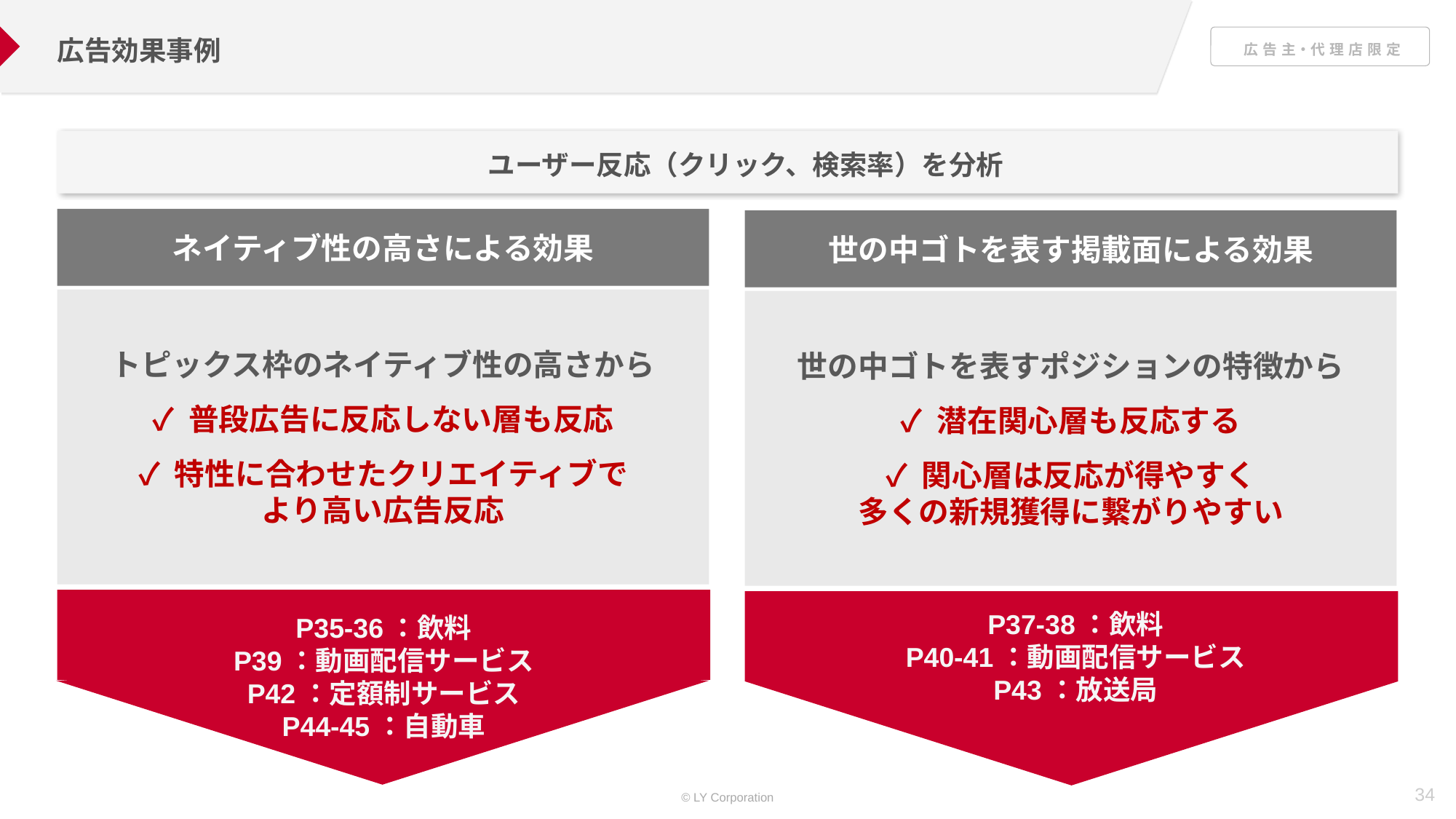

広告効果事例
ユーザー反応（クリック、検索率）を分析
ネイティブ性の高さによる効果
世の中ゴトを表す掲載面による効果
トピックス枠のネイティブ性の高さから

✓ 普段広告に反応しない層も反応

✓ 特性に合わせたクリエイティブで
より高い広告反応
世の中ゴトを表すポジションの特徴から

✓ 潜在関心層も反応する

✓ 関心層は反応が得やすく
多くの新規獲得に繋がりやすい

P35-36：飲料
P39：動画配信サービス
P42：定額制サービス
P44-45：自動車

P37-38：飲料
P40-41：動画配信サービス
P43：放送局